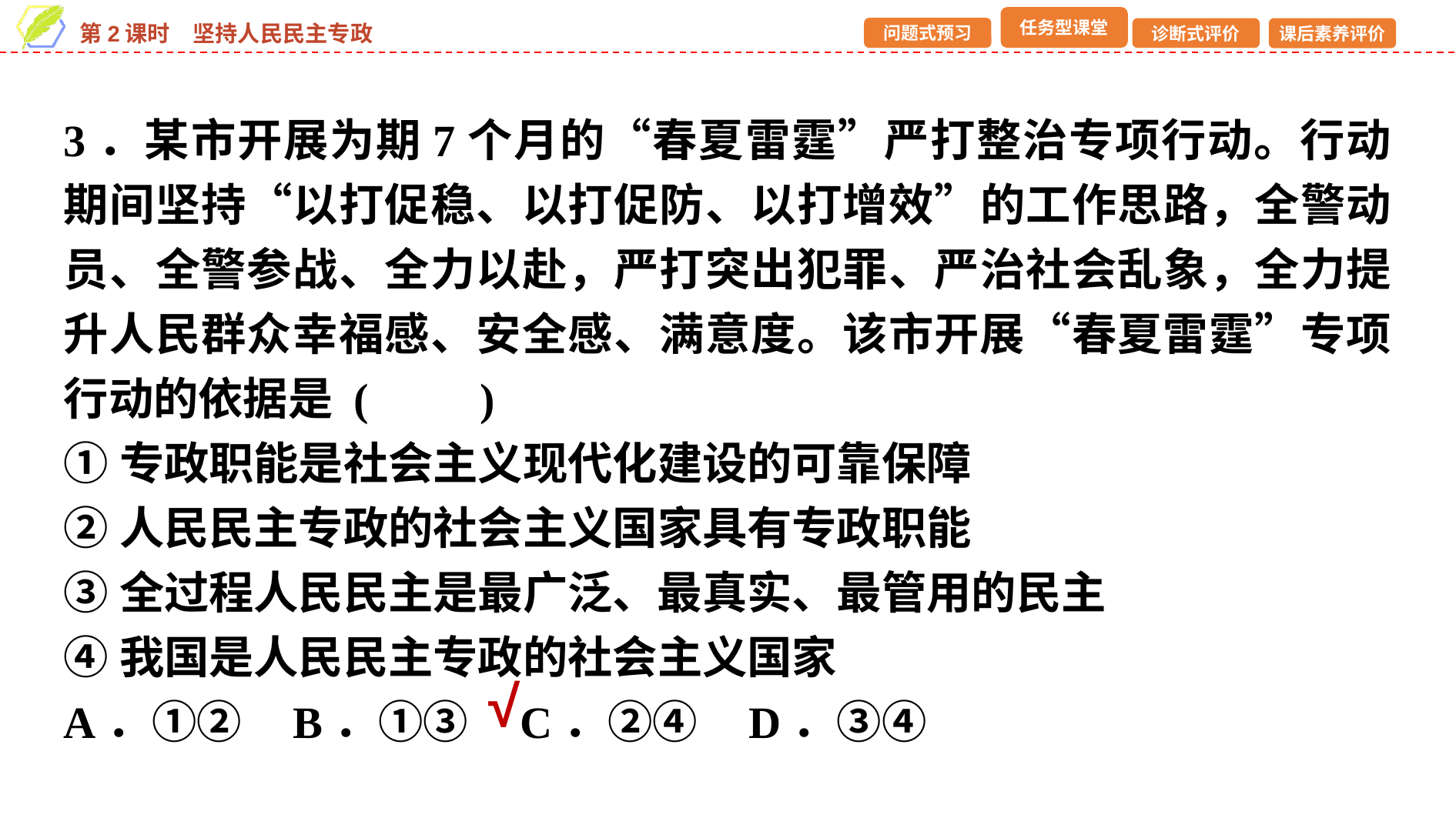

3．某市开展为期7个月的“春夏雷霆”严打整治专项行动。行动期间坚持“以打促稳、以打促防、以打增效”的工作思路，全警动员、全警参战、全力以赴，严打突出犯罪、严治社会乱象，全力提升人民群众幸福感、安全感、满意度。该市开展“春夏雷霆”专项行动的依据是 (　　)
①专政职能是社会主义现代化建设的可靠保障
②人民民主专政的社会主义国家具有专政职能
③全过程人民民主是最广泛、最真实、最管用的民主
④我国是人民民主专政的社会主义国家
A．①②    B．①③    C．②④    D．③④
√